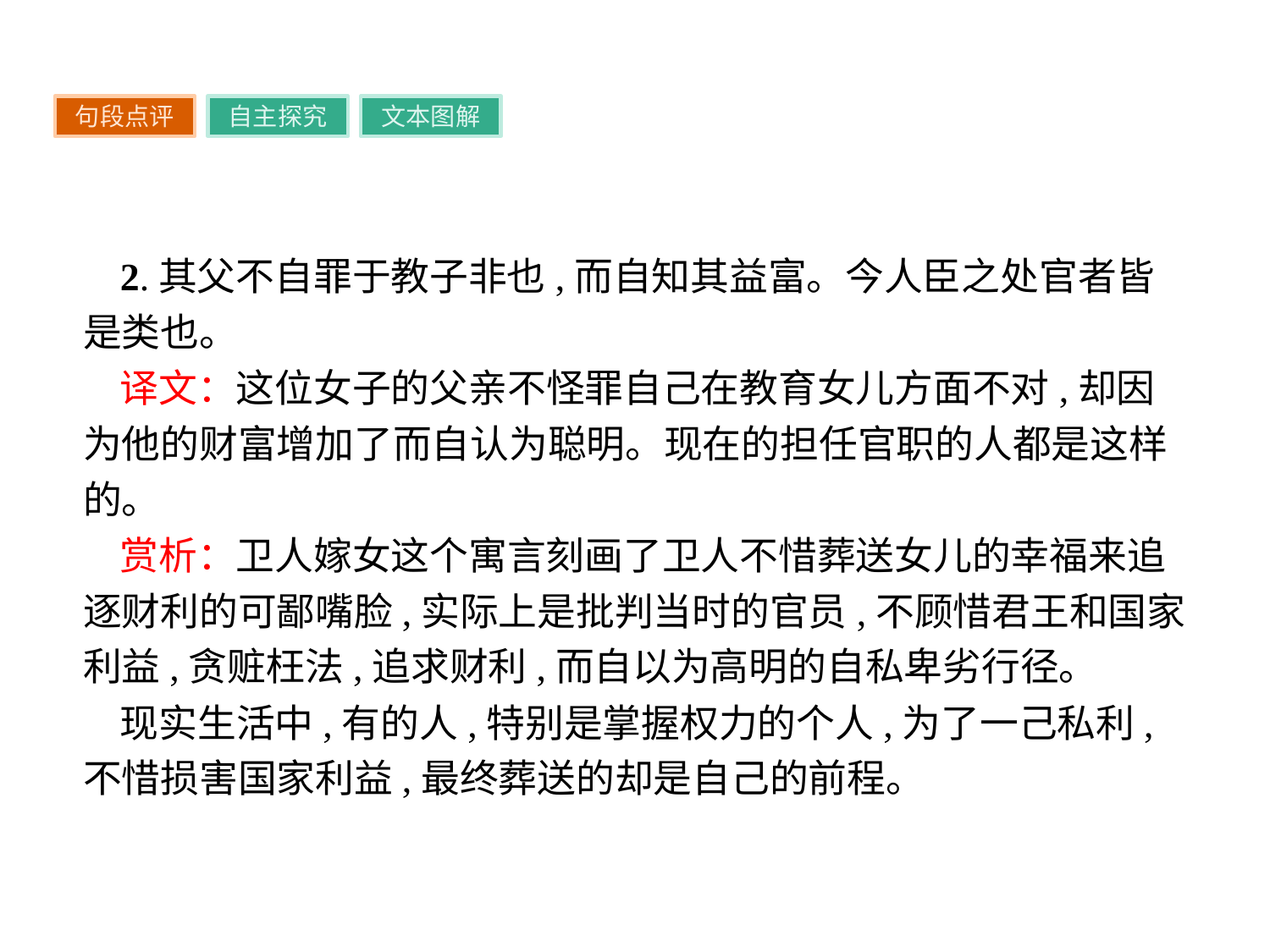

句段点评
自主探究
文本图解
2.其父不自罪于教子非也,而自知其益富。今人臣之处官者皆是类也。
译文：这位女子的父亲不怪罪自己在教育女儿方面不对,却因为他的财富增加了而自认为聪明。现在的担任官职的人都是这样的。
赏析：卫人嫁女这个寓言刻画了卫人不惜葬送女儿的幸福来追逐财利的可鄙嘴脸,实际上是批判当时的官员,不顾惜君王和国家利益,贪赃枉法,追求财利,而自以为高明的自私卑劣行径。
现实生活中,有的人,特别是掌握权力的个人,为了一己私利,不惜损害国家利益,最终葬送的却是自己的前程。